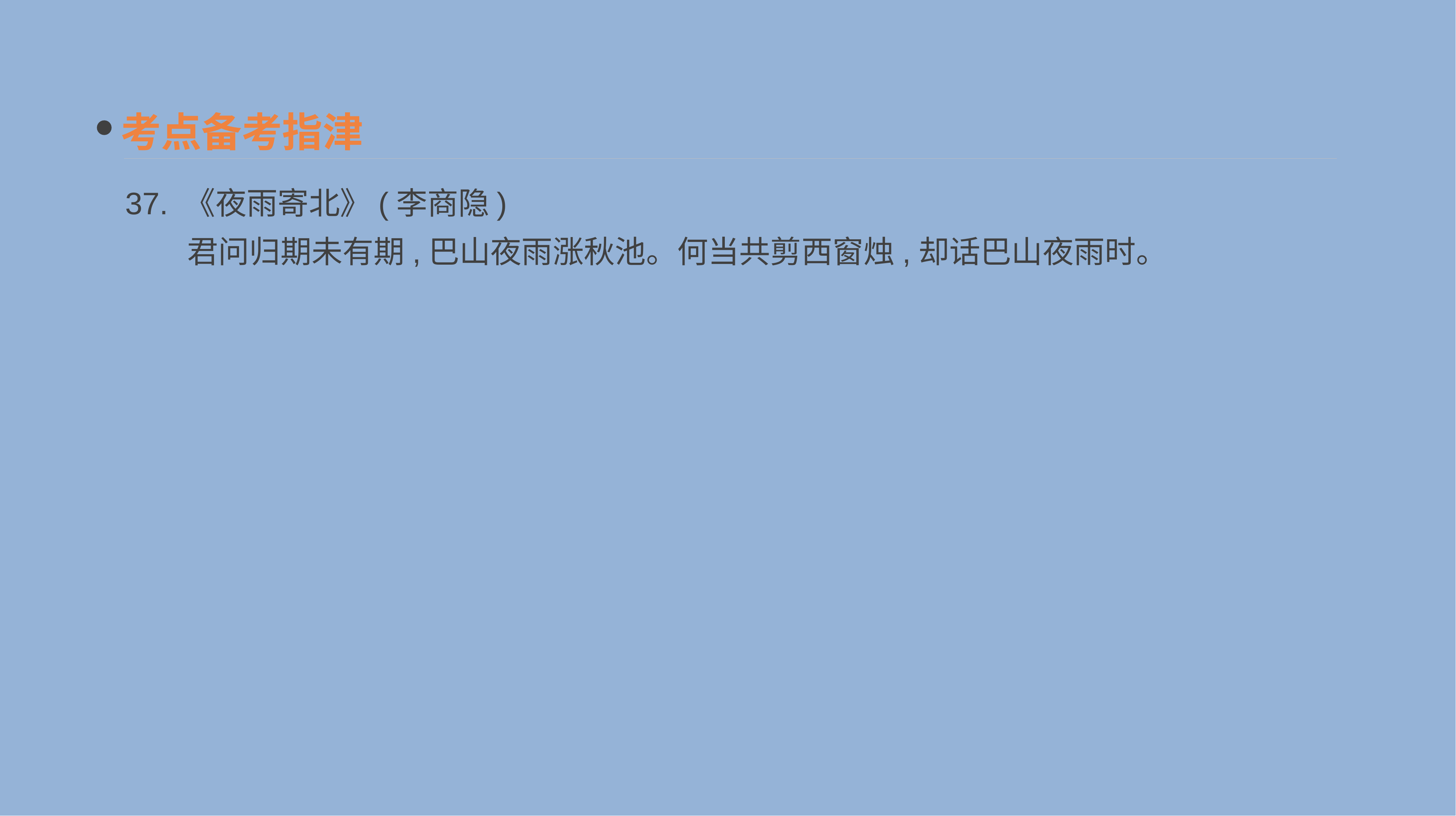

考点备考指津

37. 《夜雨寄北》(李商隐)
　　君问归期未有期,巴山夜雨涨秋池。何当共剪西窗烛,却话巴山夜雨时。